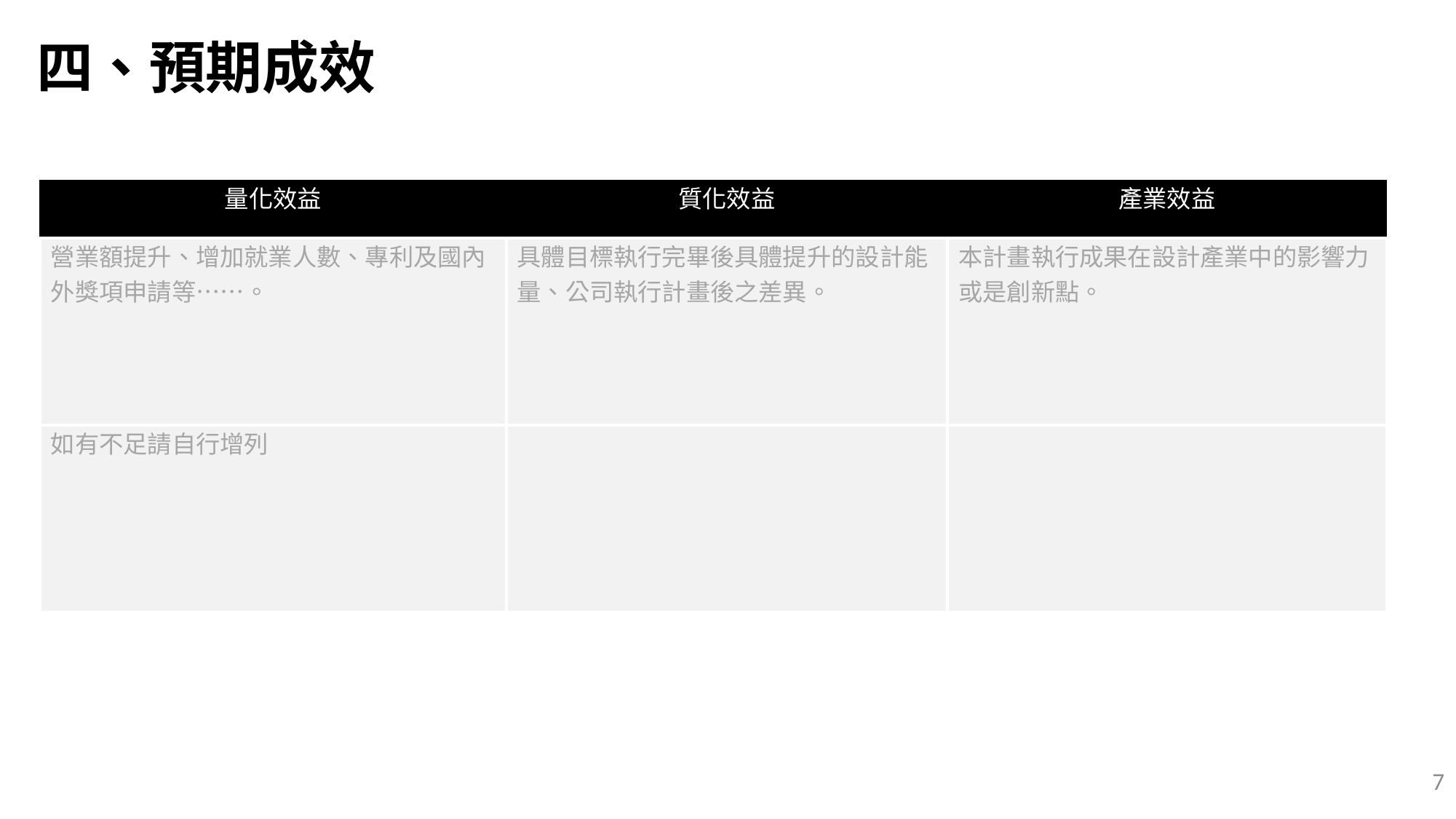

四、預期成效
| 量化效益 | 質化效益 | 產業效益 |
| --- | --- | --- |
| 營業額提升、增加就業人數、專利及國內外獎項申請等⋯⋯。 | 具體目標執行完畢後具體提升的設計能量、公司執行計畫後之差異。 | 本計畫執行成果在設計產業中的影響力或是創新點。 |
| 如有不足請自行增列 |  |  |
7